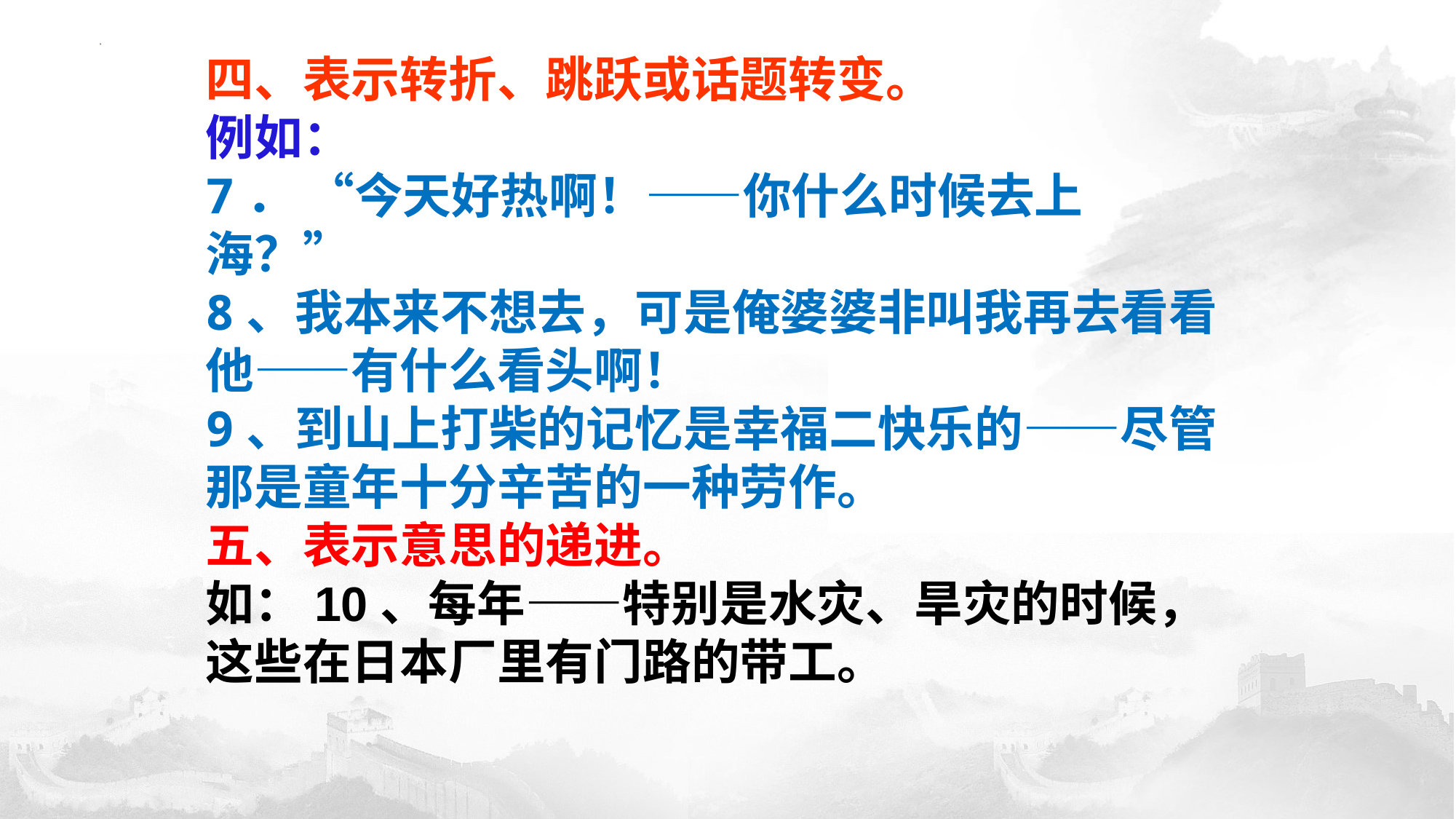

四、表示转折、跳跃或话题转变。
例如：
7． “今天好热啊！——你什么时候去上海？”
8、我本来不想去，可是俺婆婆非叫我再去看看他——有什么看头啊！
9、到山上打柴的记忆是幸福二快乐的——尽管那是童年十分辛苦的一种劳作。
五、表示意思的递进。
如：10、每年——特别是水灾、旱灾的时候，这些在日本厂里有门路的带工。